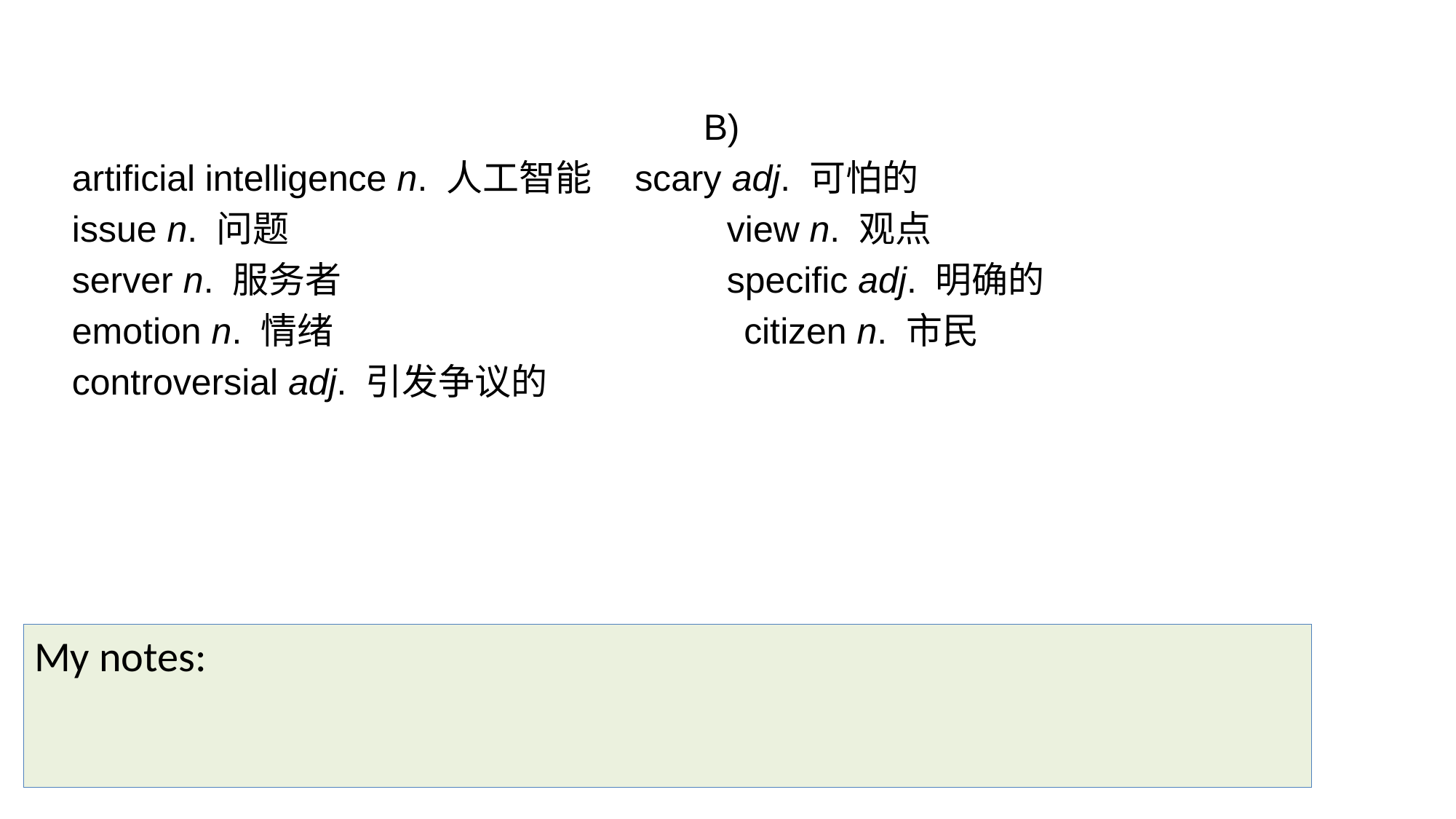

B)
artificial intelligence n. 人工智能	 scary adj. 可怕的
issue n. 问题					view n. 观点
server n. 服务者		 		specific adj. 明确的
emotion n. 情绪				 citizen n. 市民
controversial adj. 引发争议的
My notes: